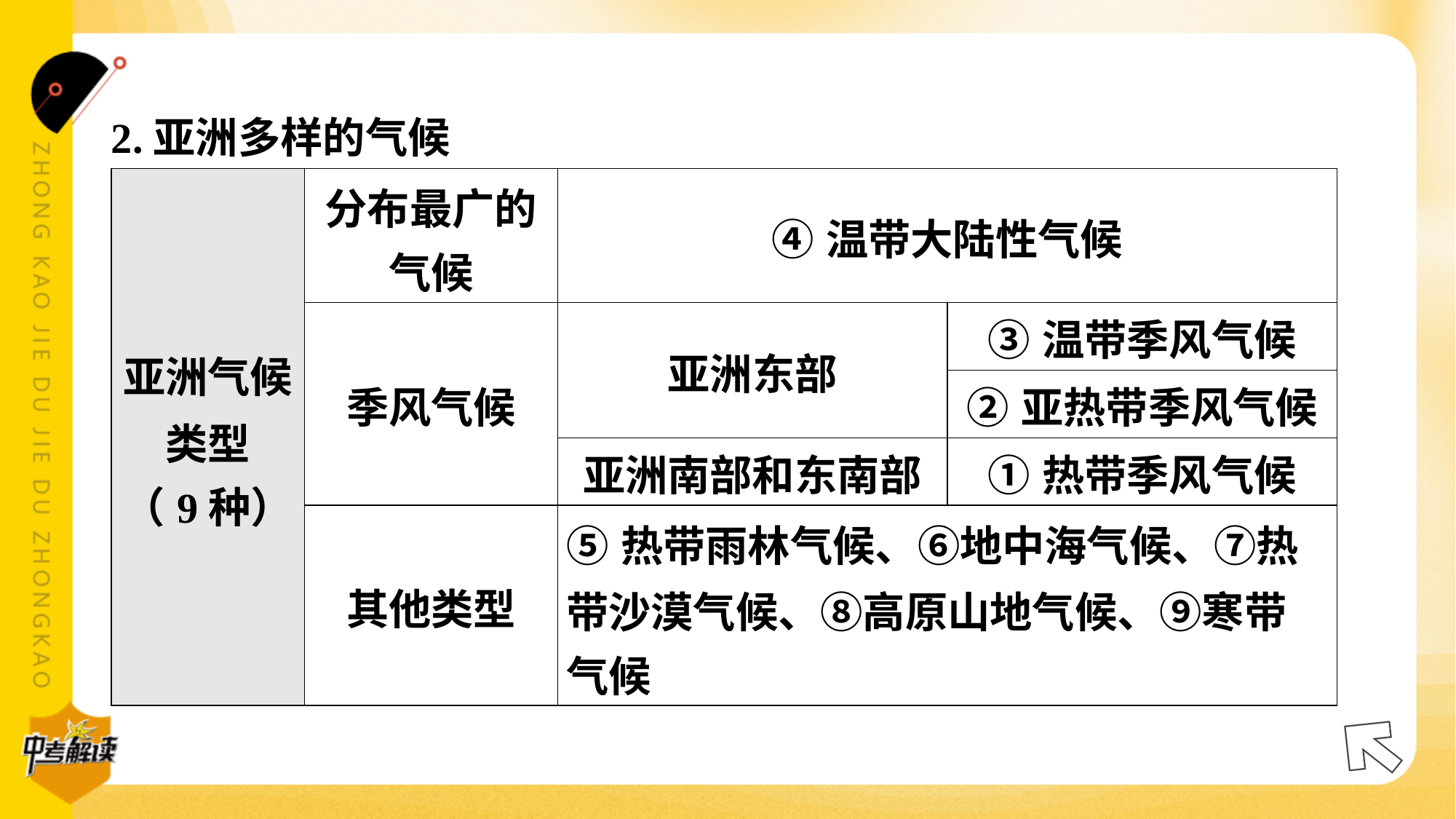

2.亚洲多样的气候
| 亚洲气候 类型 （9种） | 分布最广的 气候 | ④温带大陆性气候 |  |
| --- | --- | --- | --- |
|  | 季风气候 | 亚洲东部 | ③温带季风气候 |
|  |  |  | ②亚热带季风气候 |
|  |  | 亚洲南部和东南部 | ①热带季风气候 |
|  | 其他类型 | ⑤热带雨林气候、⑥地中海气候、⑦热 带沙漠气候、⑧高原山地气候、⑨寒带 气候 |  |